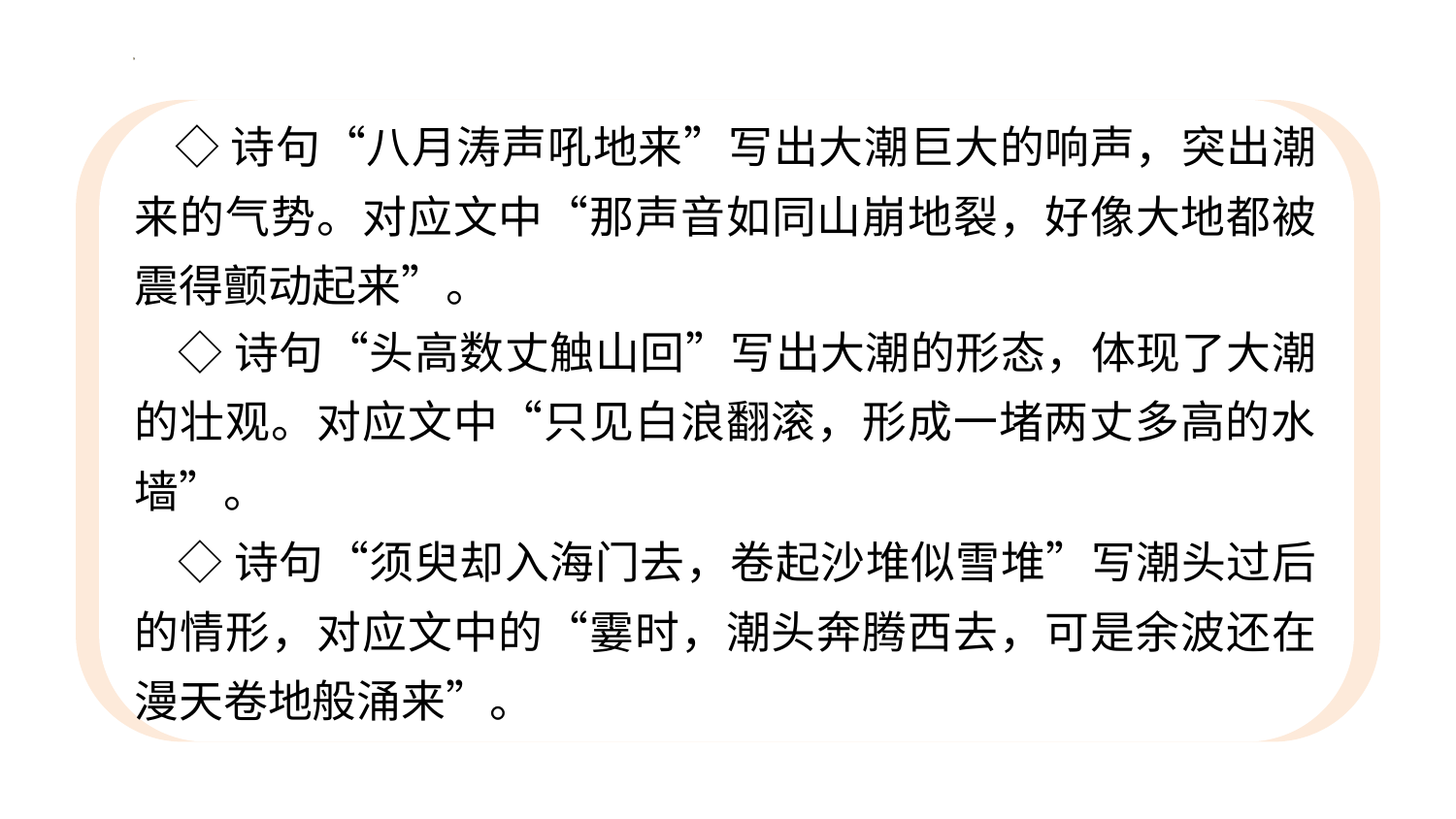

◇诗句“八月涛声吼地来”写出大潮巨大的响声，突出潮来的气势。对应文中“那声音如同山崩地裂，好像大地都被震得颤动起来”。
    ◇诗句“头高数丈触山回”写出大潮的形态，体现了大潮的壮观。对应文中“只见白浪翻滚，形成一堵两丈多高的水墙”。
    ◇诗句“须臾却入海门去，卷起沙堆似雪堆”写潮头过后的情形，对应文中的“霎时，潮头奔腾西去，可是余波还在漫天卷地般涌来”。